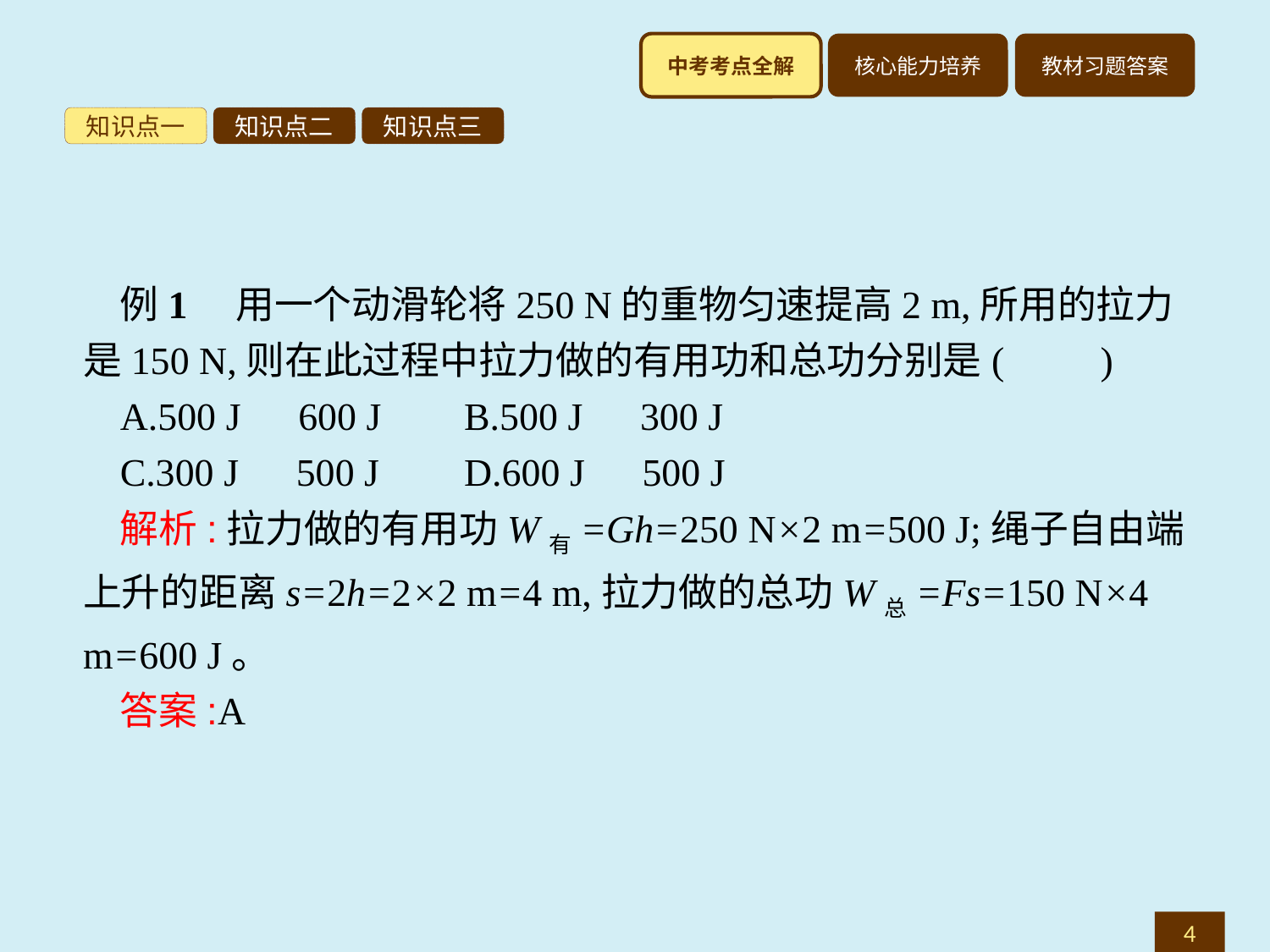

知识点一
知识点二
知识点三
例1　用一个动滑轮将250 N的重物匀速提高2 m,所用的拉力是150 N,则在此过程中拉力做的有用功和总功分别是(　　)
A.500 J　600 J	B.500 J　300 J
C.300 J　500 J	D.600 J　500 J
解析:拉力做的有用功W有=Gh=250 N×2 m=500 J;绳子自由端上升的距离s=2h=2×2 m=4 m,拉力做的总功W总=Fs=150 N×4 m=600 J。
答案:A